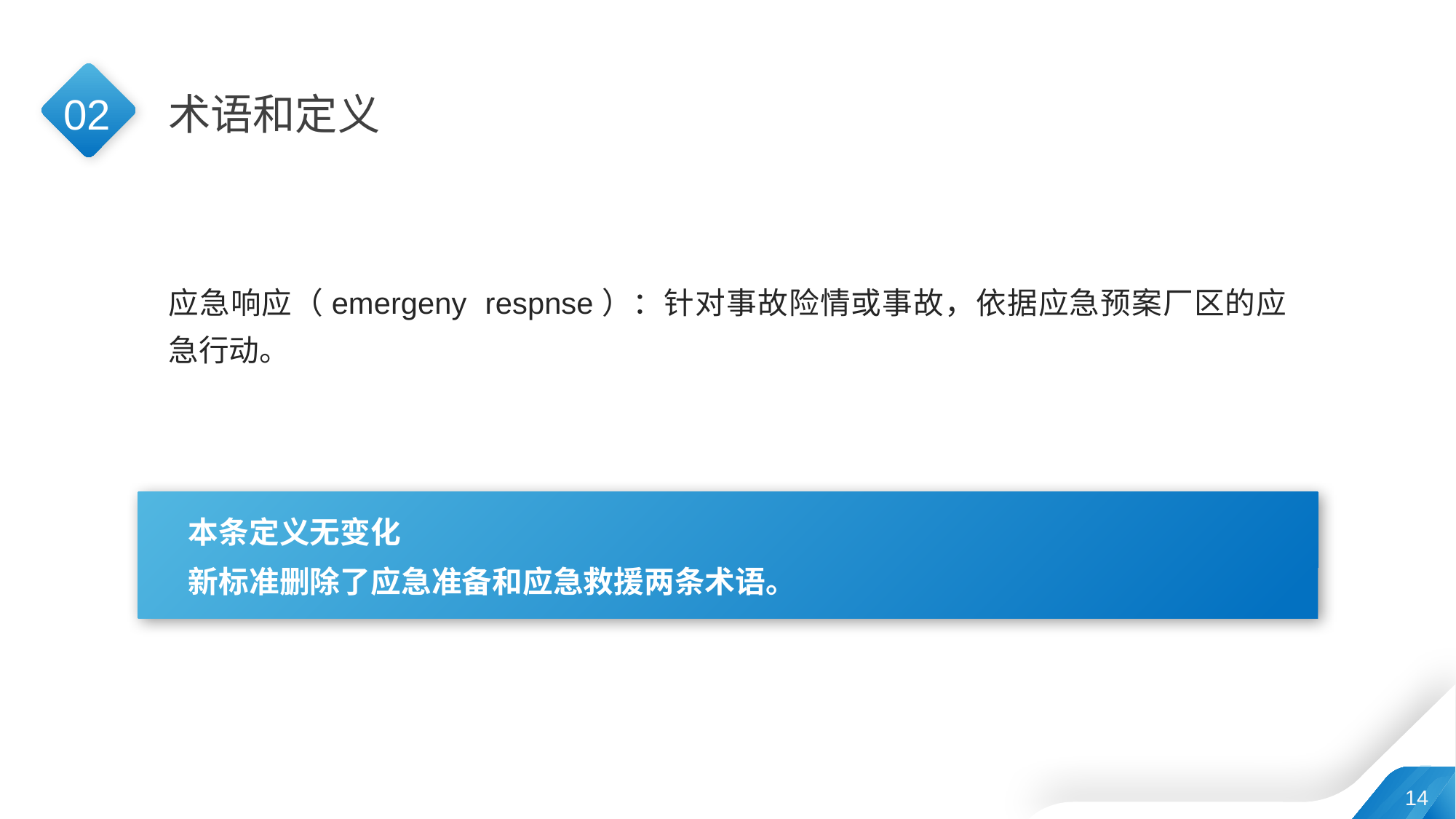

02
术语和定义
应急响应（emergeny  respnse）：针对事故险情或事故，依据应急预案厂区的应急行动。

本条定义无变化
新标准删除了应急准备和应急救援两条术语。